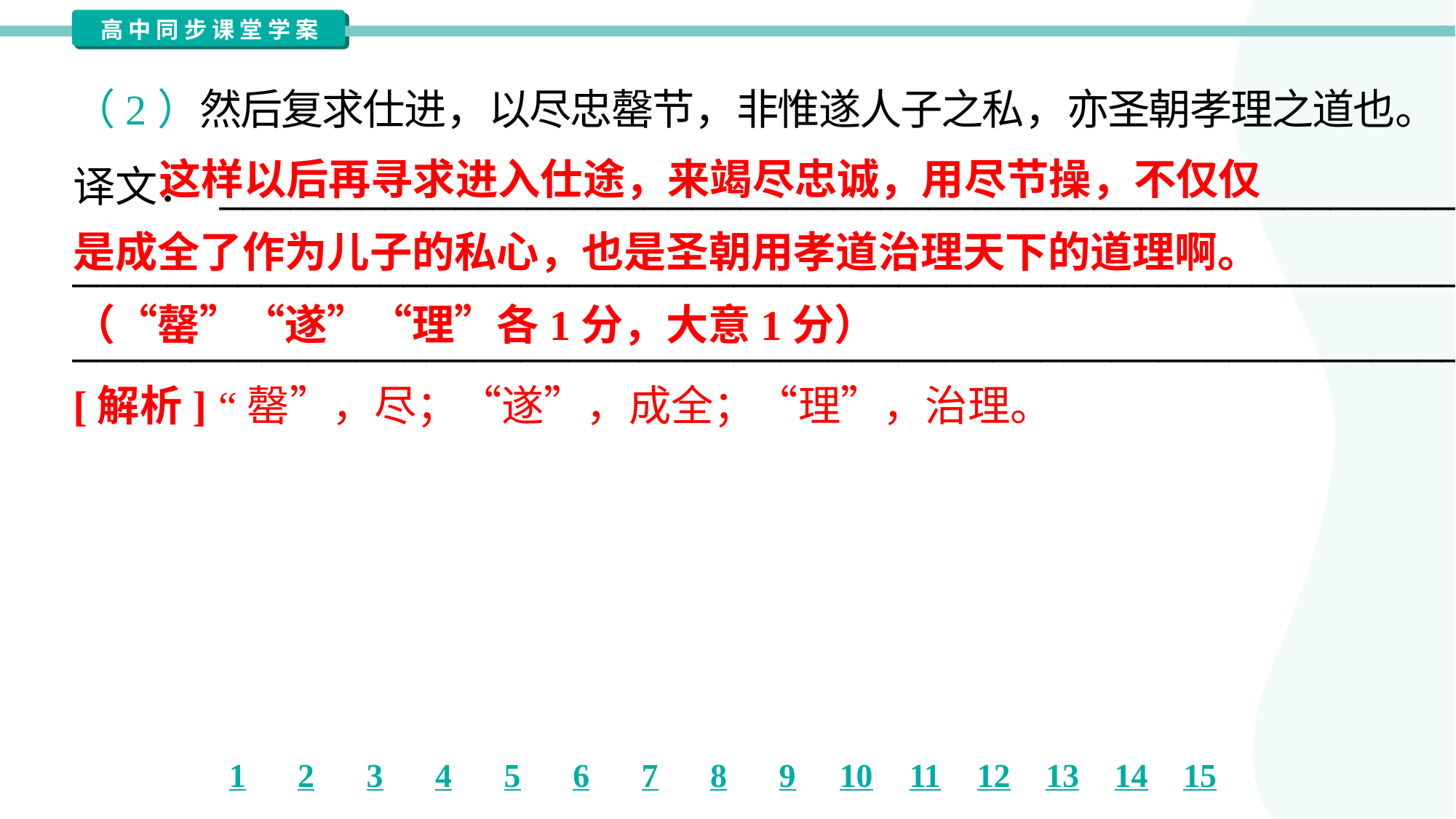

（2）然后复求仕进，以尽忠罄节，非惟遂人子之私，亦圣朝孝理之道也。
译文： ______________________________________________________
_____________________________________________________________
_____________________________________________________________
        这样以后再寻求进入仕途，来竭尽忠诚，用尽节操，不仅仅
是成全了作为儿子的私心，也是圣朝用孝道治理天下的道理啊。
（“罄”“遂”“理”各1分，大意1分）
[解析] “罄”，尽；“遂”，成全；“理”，治理。